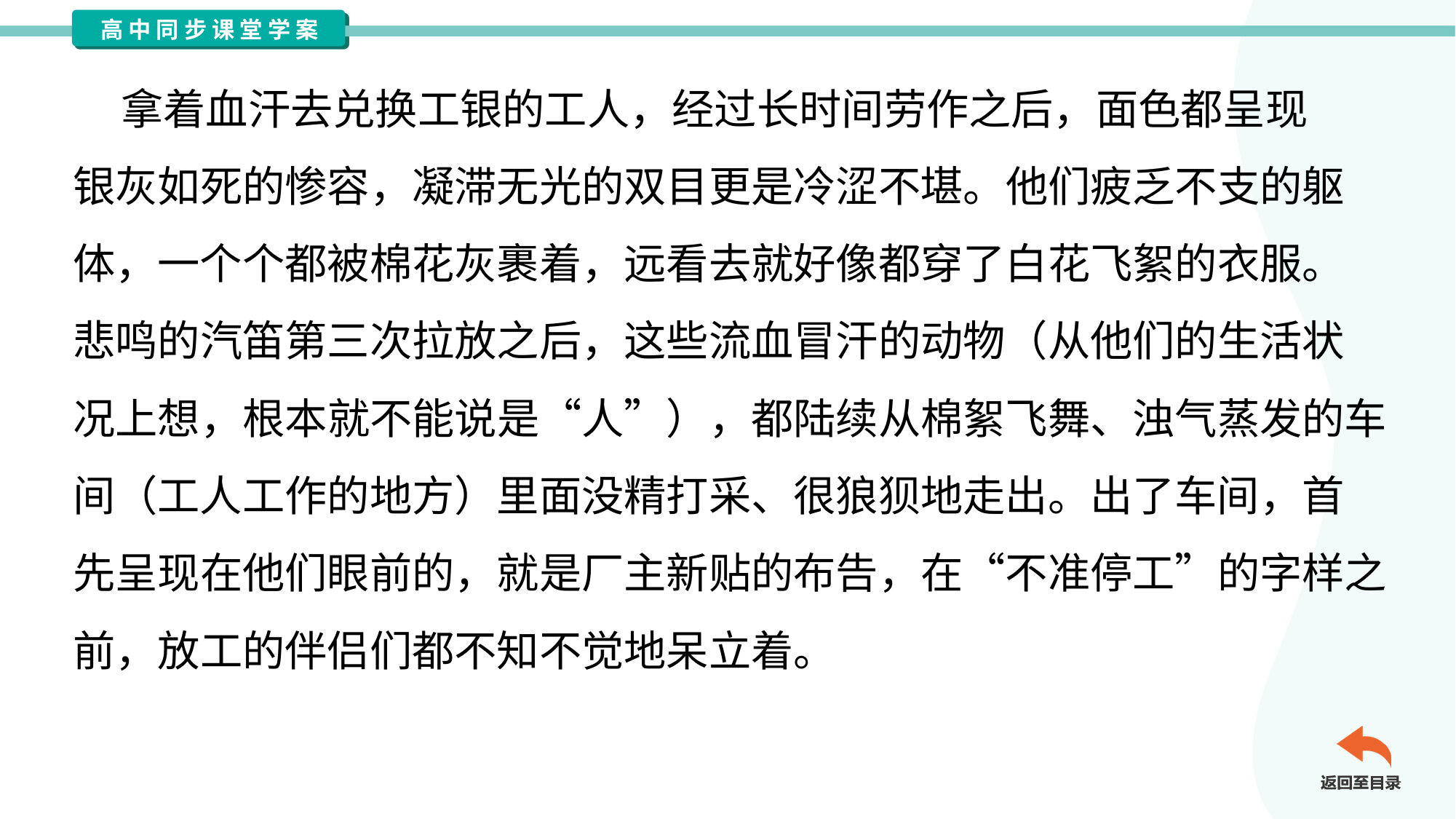

拿着血汗去兑换工银的工人，经过长时间劳作之后，面色都呈现
银灰如死的惨容，凝滞无光的双目更是冷涩不堪。他们疲乏不支的躯
体，一个个都被棉花灰裹着，远看去就好像都穿了白花飞絮的衣服。
悲鸣的汽笛第三次拉放之后，这些流血冒汗的动物（从他们的生活状
况上想，根本就不能说是“人”），都陆续从棉絮飞舞、浊气蒸发的车
间（工人工作的地方）里面没精打采、很狼狈地走出。出了车间，首
先呈现在他们眼前的，就是厂主新贴的布告，在“不准停工”的字样之
前，放工的伴侣们都不知不觉地呆立着。